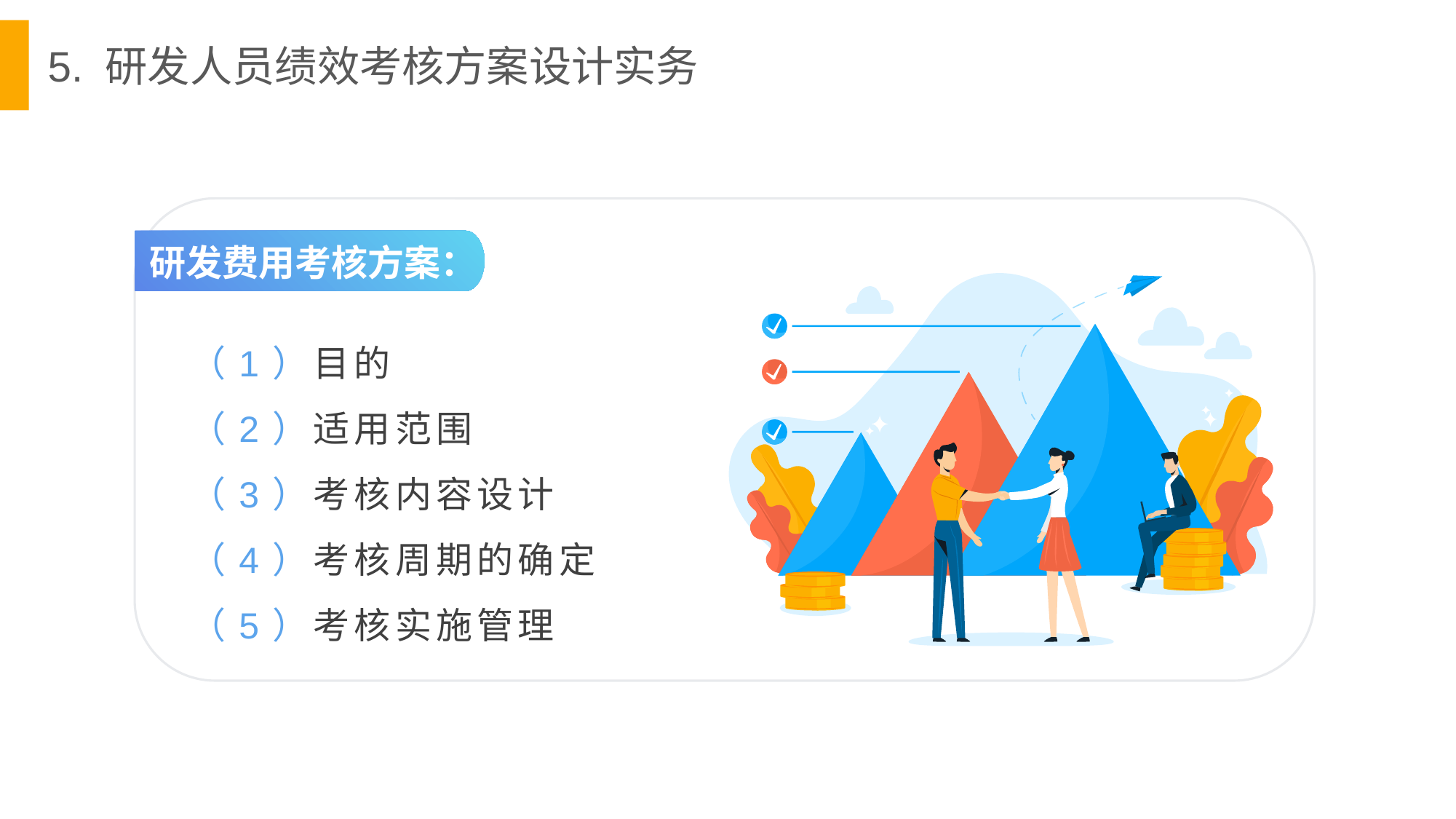

5. 研发人员绩效考核方案设计实务

研发费用考核方案：

（1）目的
（2）适用范围
（3）考核内容设计
（4）考核周期的确定
（5）考核实施管理